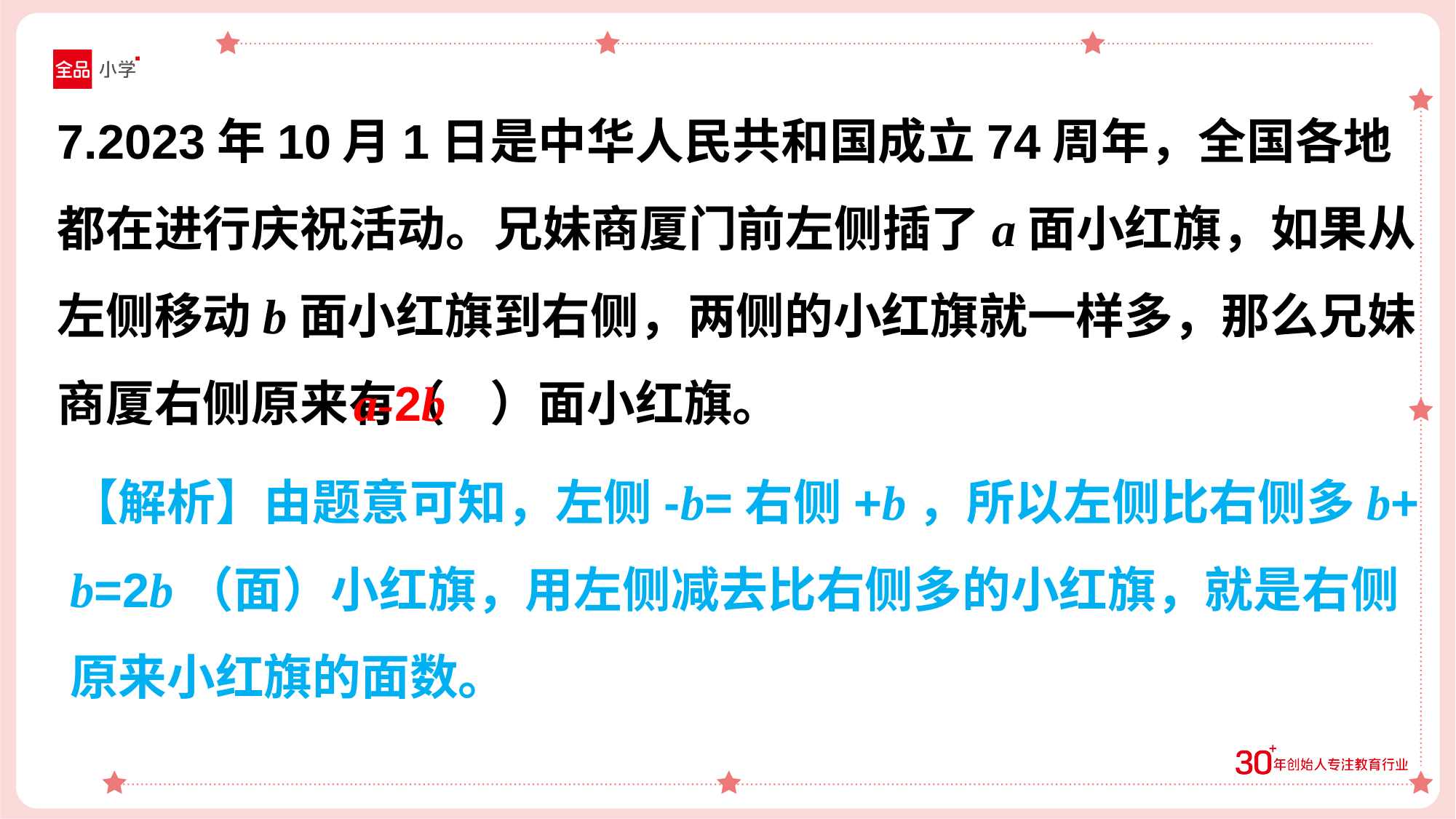

7.2023年10月1日是中华人民共和国成立74周年，全国各地都在进行庆祝活动。兄妹商厦门前左侧插了a面小红旗，如果从左侧移动b面小红旗到右侧，两侧的小红旗就一样多，那么兄妹商厦右侧原来有（    ）面小红旗。
a-2b
【解析】由题意可知，左侧-b=右侧+b，所以左侧比右侧多b+
b=2b（面）小红旗，用左侧减去比右侧多的小红旗，就是右侧
原来小红旗的面数。